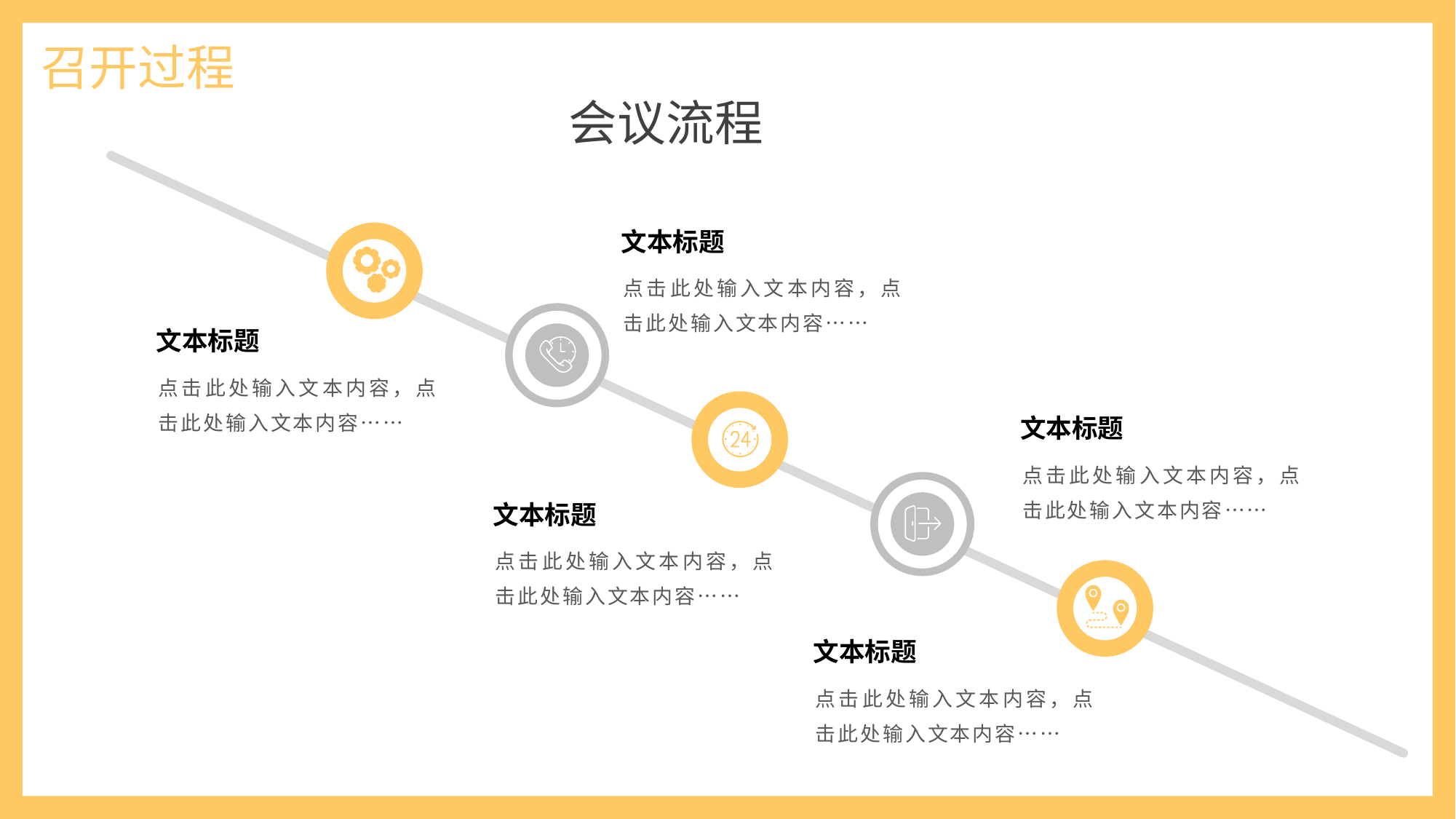

召开过程
会议流程
文本标题
点击此处输入文本内容，点击此处输入文本内容……

文本标题
点击此处输入文本内容，点击此处输入文本内容……

文本标题
点击此处输入文本内容，点击此处输入文本内容……

文本标题
点击此处输入文本内容，点击此处输入文本内容……

文本标题
点击此处输入文本内容，点击此处输入文本内容……